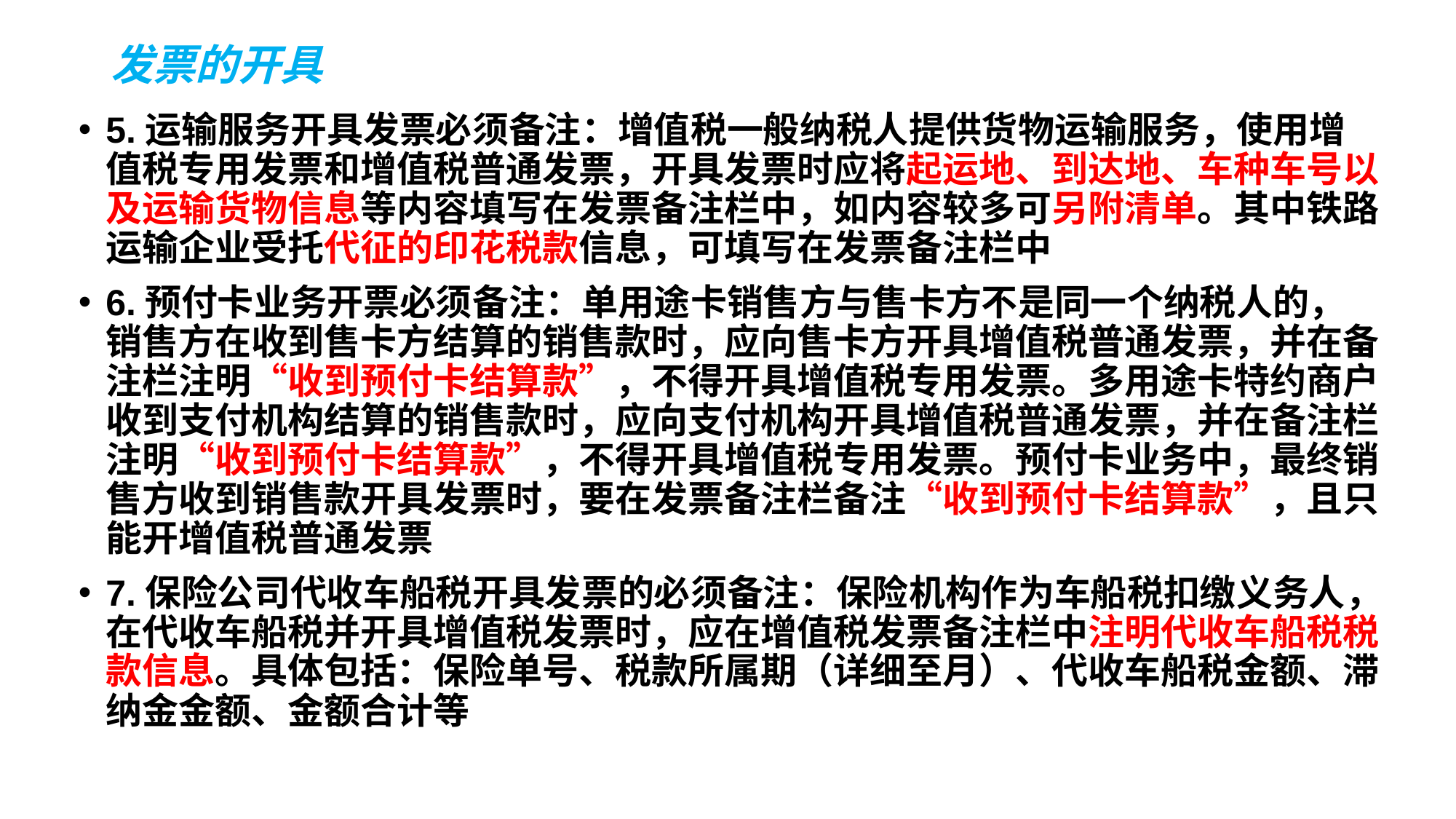

# 发票的开具
5.运输服务开具发票必须备注：增值税一般纳税人提供货物运输服务，使用增值税专用发票和增值税普通发票，开具发票时应将起运地、到达地、车种车号以及运输货物信息等内容填写在发票备注栏中，如内容较多可另附清单。其中铁路运输企业受托代征的印花税款信息，可填写在发票备注栏中
6.预付卡业务开票必须备注：单用途卡销售方与售卡方不是同一个纳税人的，销售方在收到售卡方结算的销售款时，应向售卡方开具增值税普通发票，并在备注栏注明“收到预付卡结算款”，不得开具增值税专用发票。多用途卡特约商户收到支付机构结算的销售款时，应向支付机构开具增值税普通发票，并在备注栏注明“收到预付卡结算款”，不得开具增值税专用发票。预付卡业务中，最终销售方收到销售款开具发票时，要在发票备注栏备注“收到预付卡结算款”，且只能开增值税普通发票
7.保险公司代收车船税开具发票的必须备注：保险机构作为车船税扣缴义务人，在代收车船税并开具增值税发票时，应在增值税发票备注栏中注明代收车船税税款信息。具体包括：保险单号、税款所属期（详细至月）、代收车船税金额、滞纳金金额、金额合计等